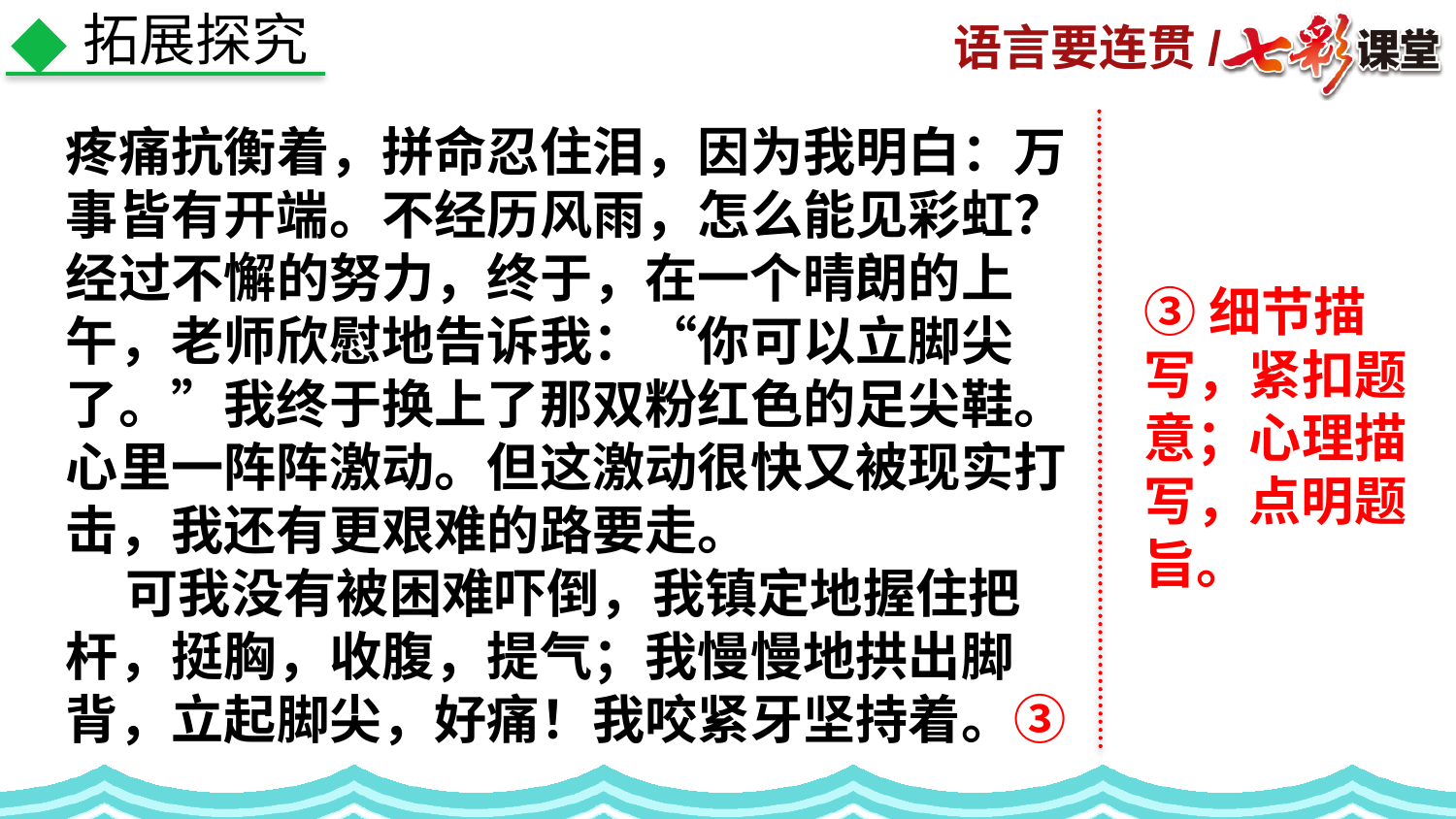

拓展探究

疼痛抗衡着，拼命忍住泪，因为我明白：万事皆有开端。不经历风雨，怎么能见彩虹？经过不懈的努力，终于，在一个晴朗的上午，老师欣慰地告诉我：“你可以立脚尖了。”我终于换上了那双粉红色的足尖鞋。心里一阵阵激动。但这激动很快又被现实打击，我还有更艰难的路要走。
    可我没有被困难吓倒，我镇定地握住把杆，挺胸，收腹，提气；我慢慢地拱出脚背，立起脚尖，好痛！我咬紧牙坚持着。③
③细节描写，紧扣题意；心理描写，点明题旨。